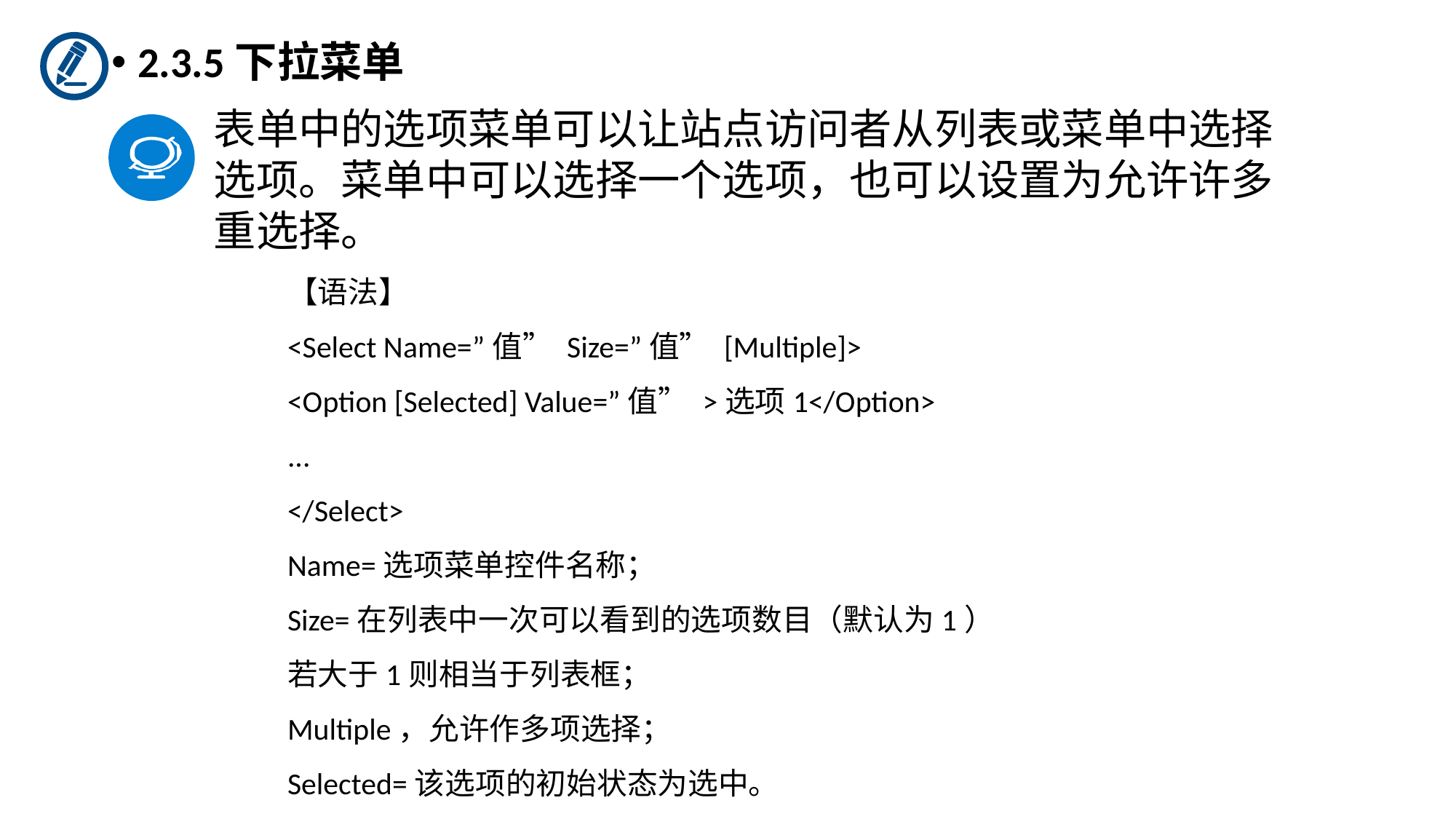

2.3.5下拉菜单
表单中的选项菜单可以让站点访问者从列表或菜单中选择选项。菜单中可以选择一个选项，也可以设置为允许许多重选择。

【语法】
<Select Name=”值” Size=”值” [Multiple]>
<Option [Selected] Value=”值” >选项1</Option>
...
</Select>
Name=选项菜单控件名称；
Size=在列表中一次可以看到的选项数目（默认为1）
若大于1则相当于列表框；
Multiple，允许作多项选择；
Selected=该选项的初始状态为选中。